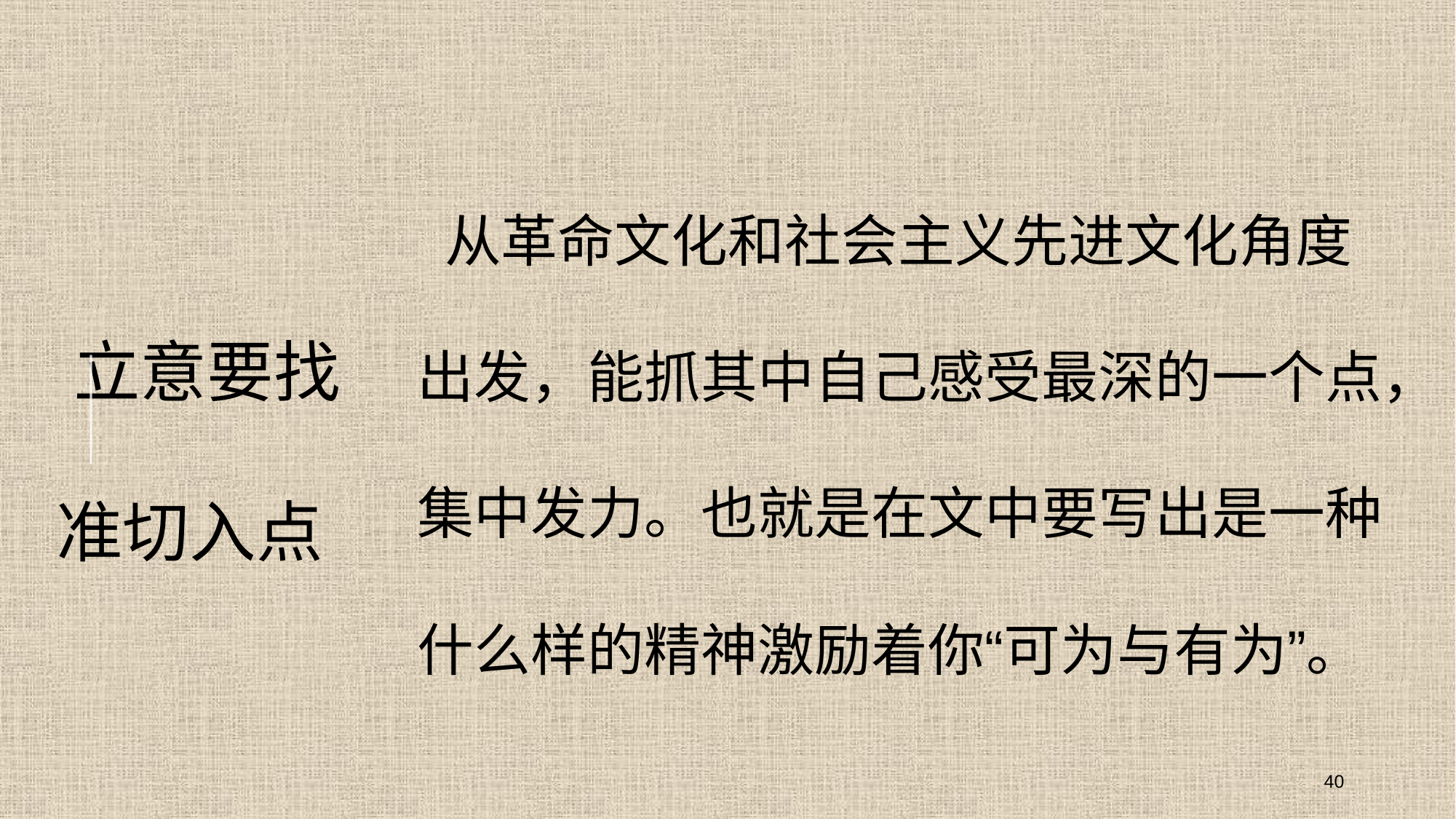

从革命文化和社会主义先进文化角度出发，能抓其中自己感受最深的一个点，集中发力。也就是在文中要写出是一种什么样的精神激励着你“可为与有为”。
# 立意要找准切入点
40